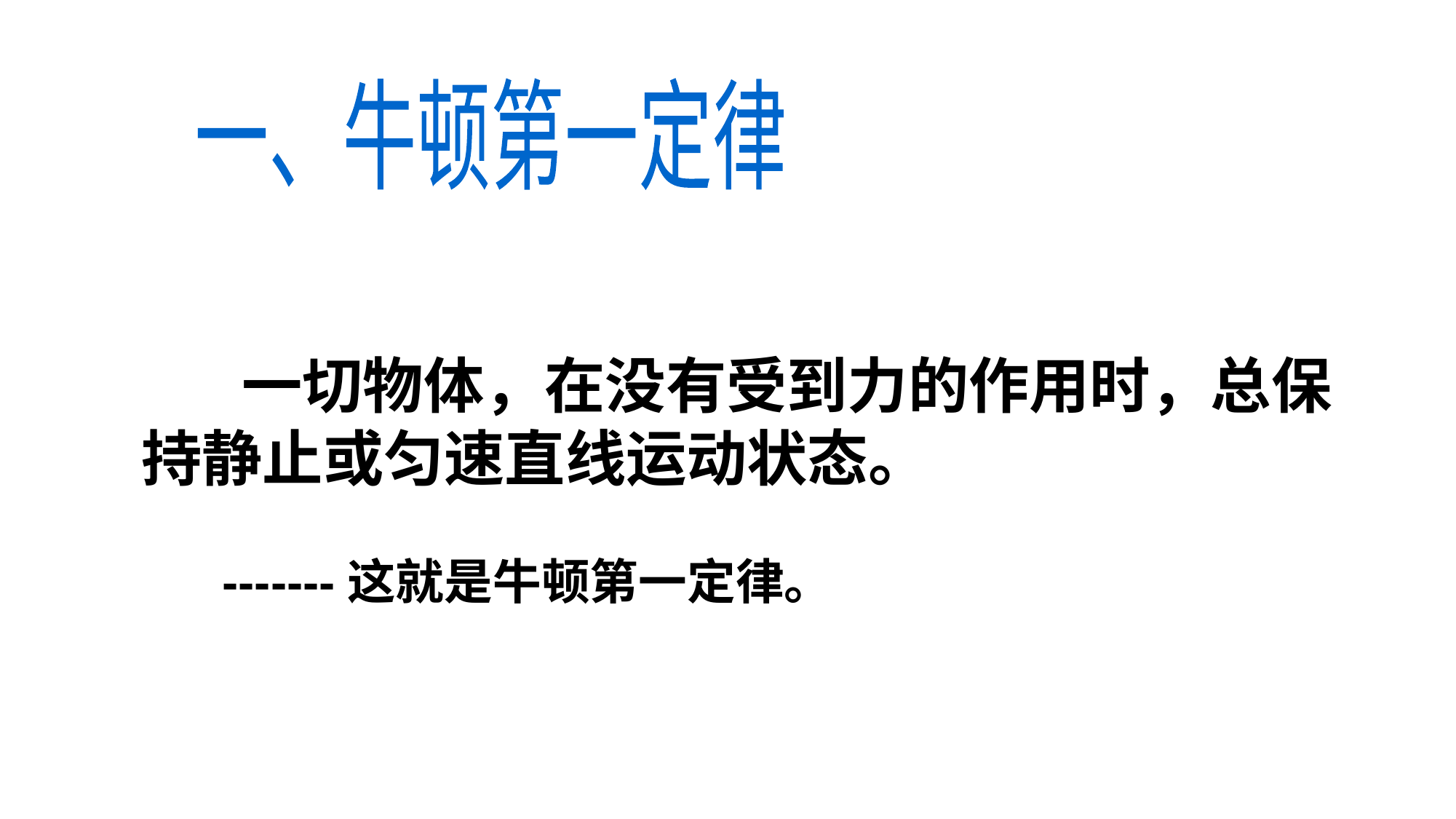

一、牛顿第一定律
        一切物体，在没有受到力的作用时，总保持静止或匀速直线运动状态。

      -------这就是牛顿第一定律。